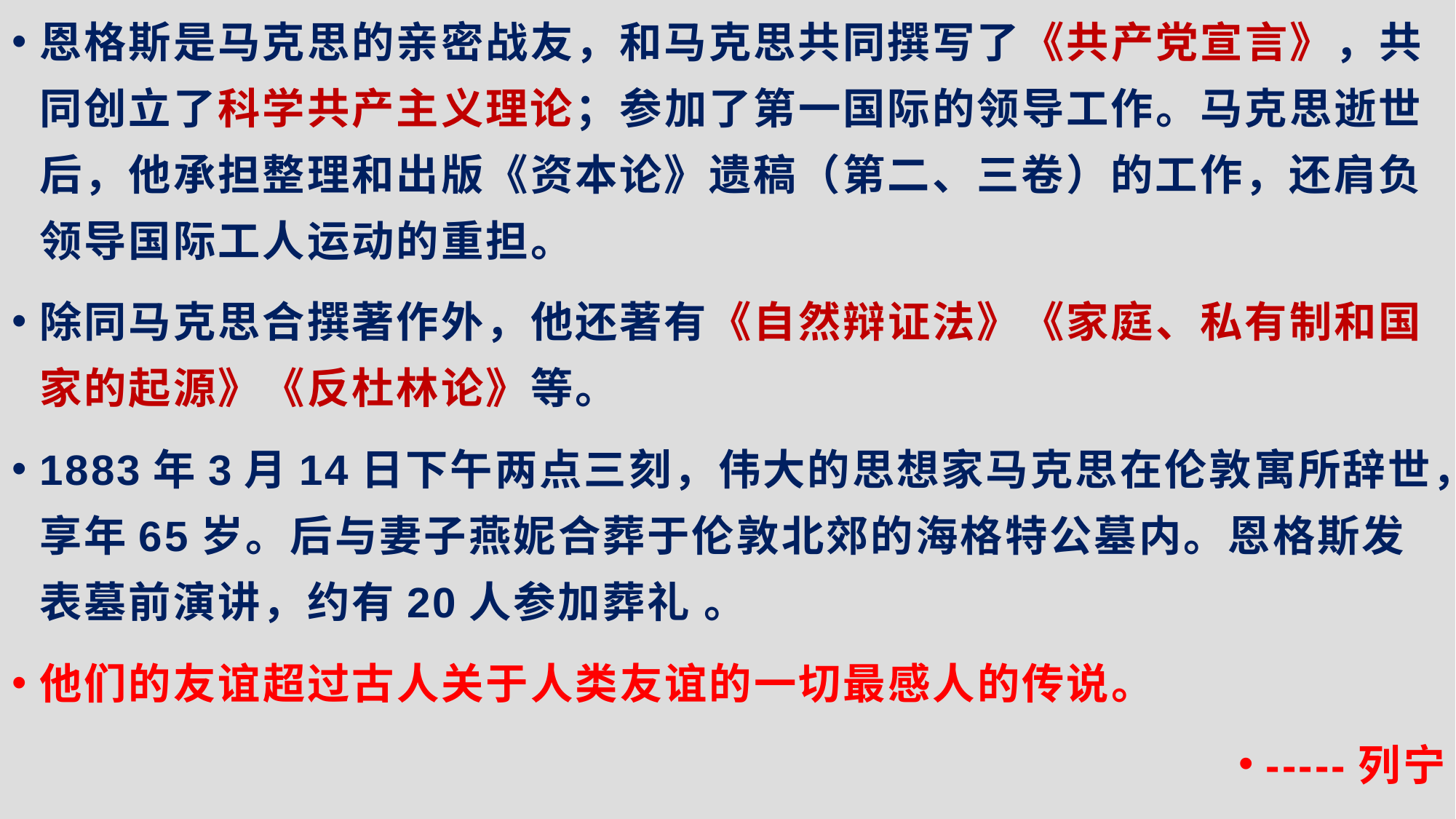

恩格斯是马克思的亲密战友，和马克思共同撰写了《共产党宣言》，共同创立了科学共产主义理论；参加了第一国际的领导工作。马克思逝世后，他承担整理和出版《资本论》遗稿（第二、三卷）的工作，还肩负领导国际工人运动的重担。
除同马克思合撰著作外，他还著有《自然辩证法》《家庭、私有制和国家的起源》《反杜林论》等。
1883年3月14日下午两点三刻，伟大的思想家马克思在伦敦寓所辞世，享年65岁。后与妻子燕妮合葬于伦敦北郊的海格特公墓内。恩格斯发表墓前演讲，约有20人参加葬礼 。
他们的友谊超过古人关于人类友谊的一切最感人的传说。
-----列宁